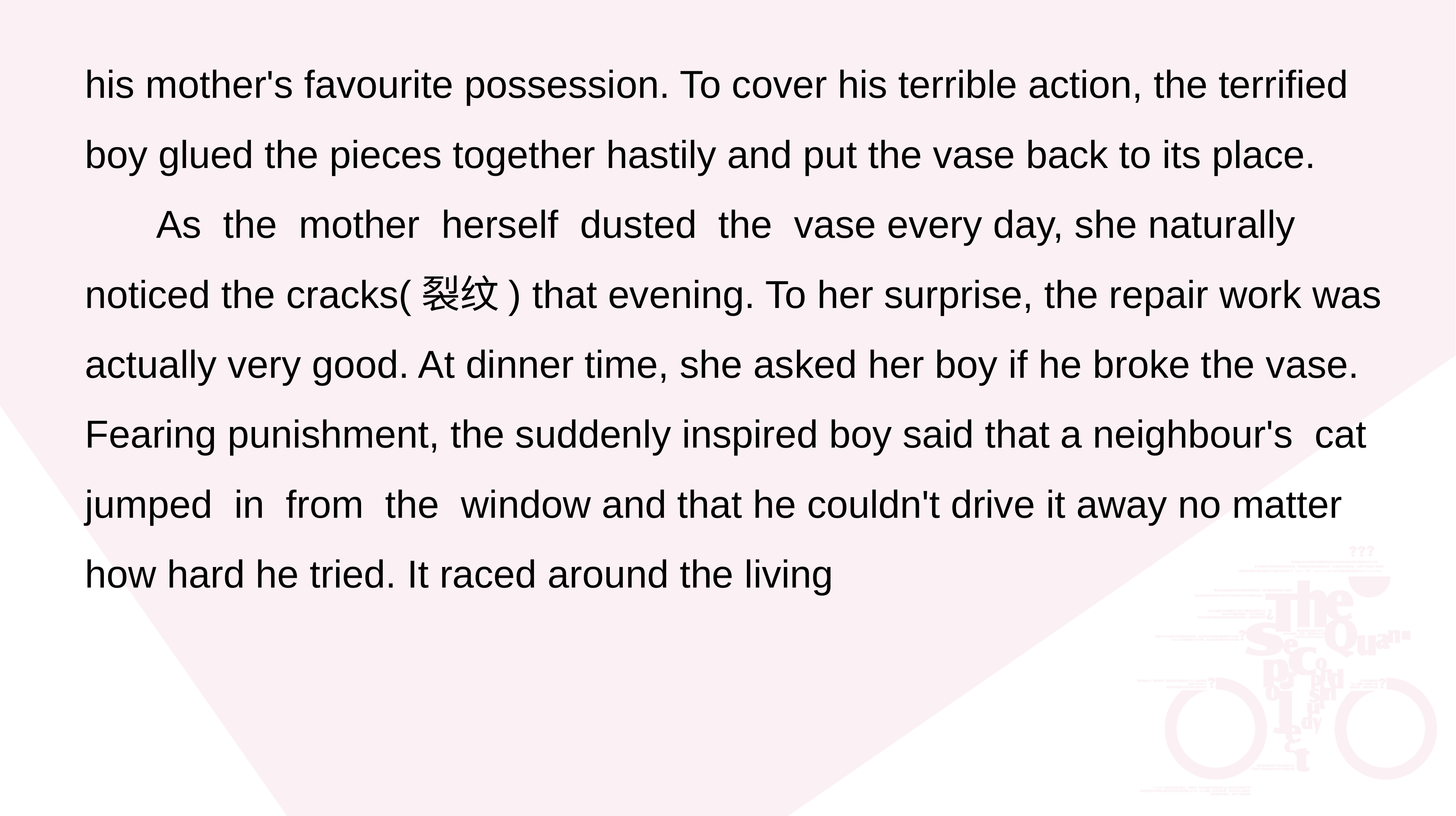

his mother's favourite possession. To cover his terrible action, the terrified boy glued the pieces together hastily and put the vase back to its place.
    As  the  mother  herself  dusted  the  vase every day, she naturally noticed the cracks(裂纹) that evening. To her surprise, the repair work was actually very good. At dinner time, she asked her boy if he broke the vase. Fearing punishment, the suddenly inspired boy said that a neighbour's  cat  jumped  in  from  the  window and that he couldn't drive it away no matter how hard he tried. It raced around the living